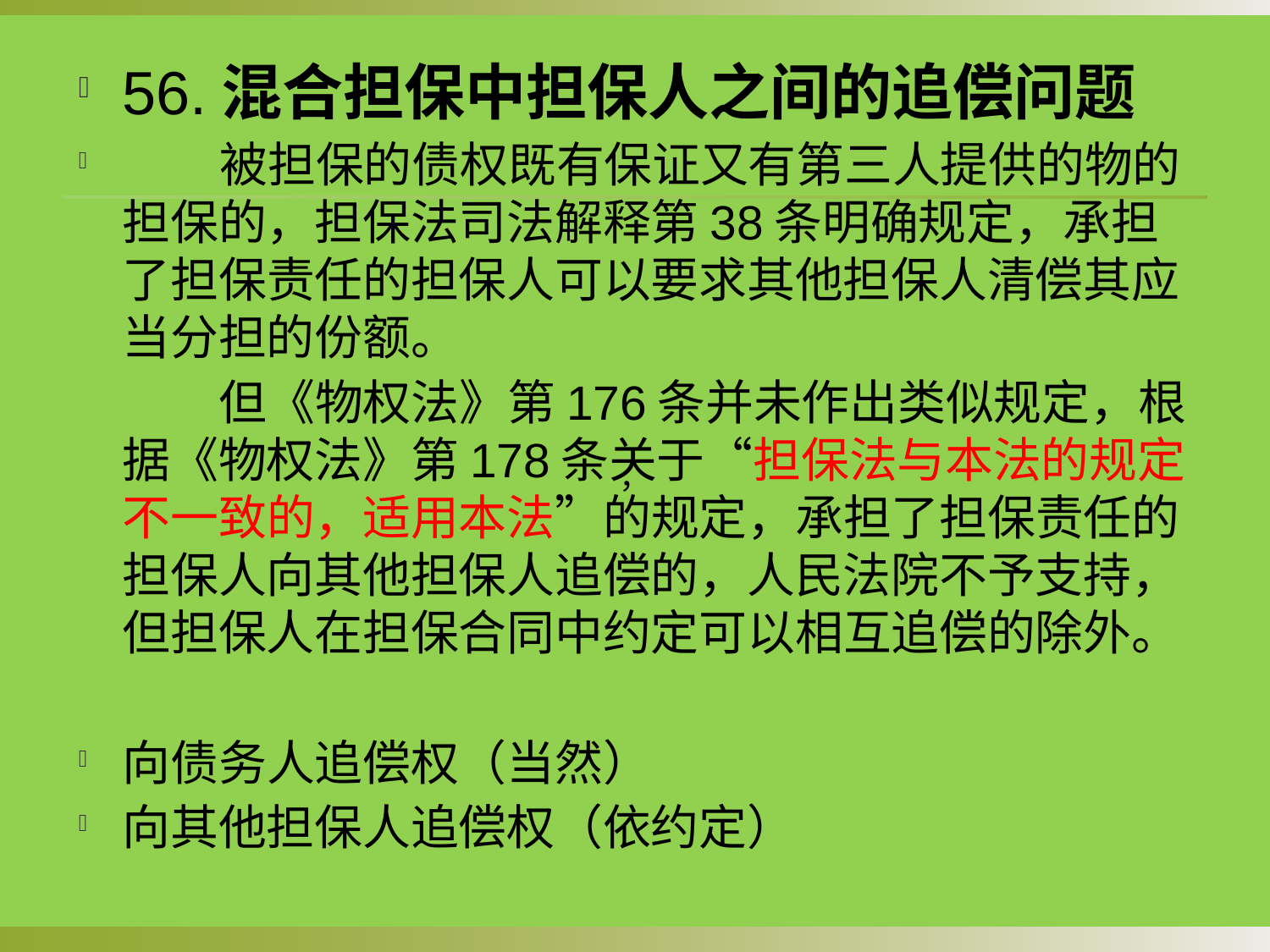

56.混合担保中担保人之间的追偿问题
        被担保的债权既有保证又有第三人提供的物的担保的，担保法司法解释第38条明确规定，承担了担保责任的担保人可以要求其他担保人清偿其应当分担的份额。
            但《物权法》第176条并未作出类似规定，根据《物权法》第178条关于“担保法与本法的规定不一致的，适用本法”的规定，承担了担保责任的担保人向其他担保人追偿的，人民法院不予支持，但担保人在担保合同中约定可以相互追偿的除外。

向债务人追偿权（当然）
向其他担保人追偿权（依约定）
，